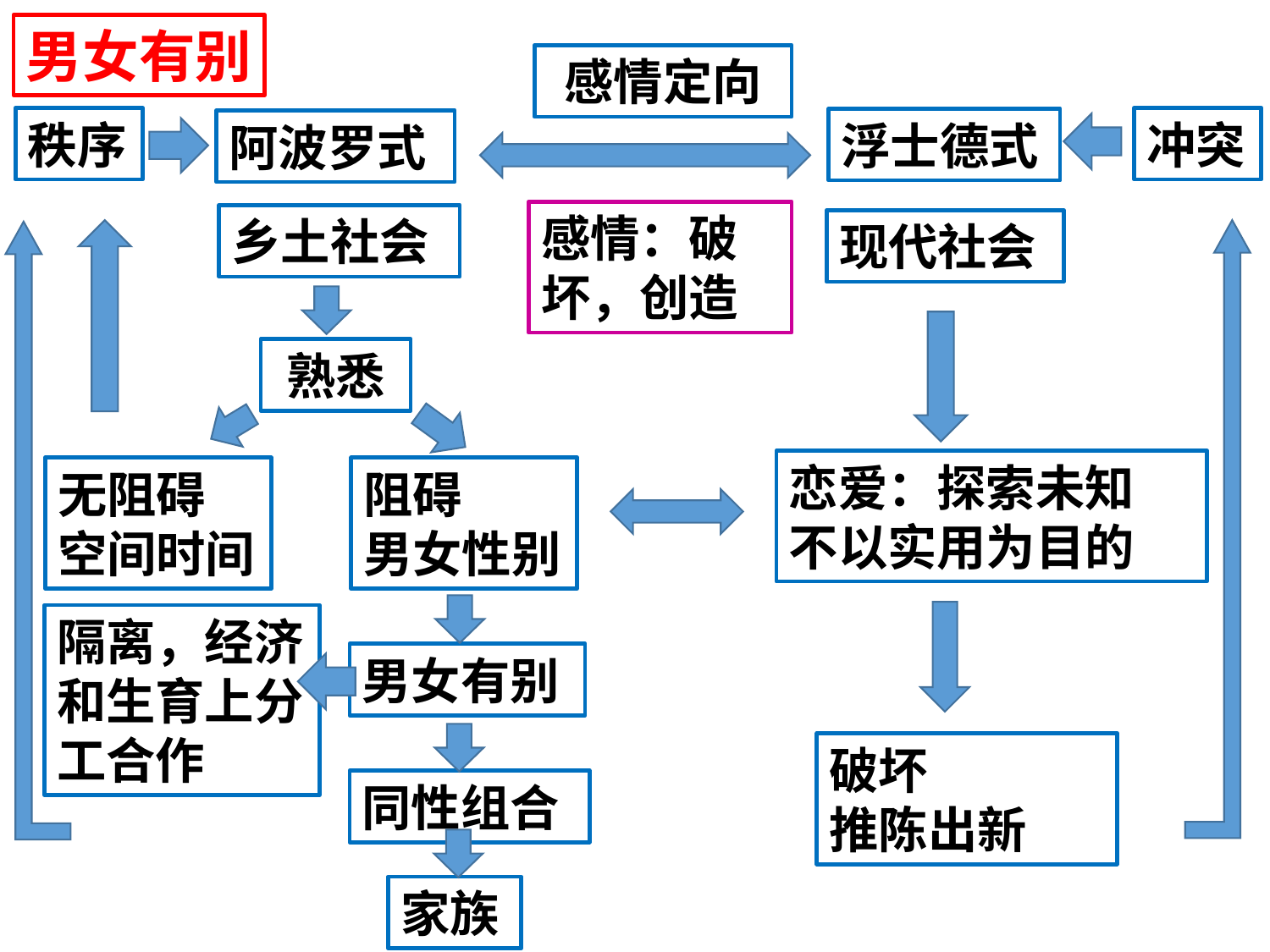

男女有别
感情定向
秩序
冲突
浮士德式
阿波罗式

感情：破坏，创造
乡土社会
现代社会

熟悉

恋爱：探索未知
不以实用为目的
无阻碍
空间时间
阻碍
男女性别

隔离，经济和生育上分工合作
男女有别

破坏
推陈出新
同性组合

家族